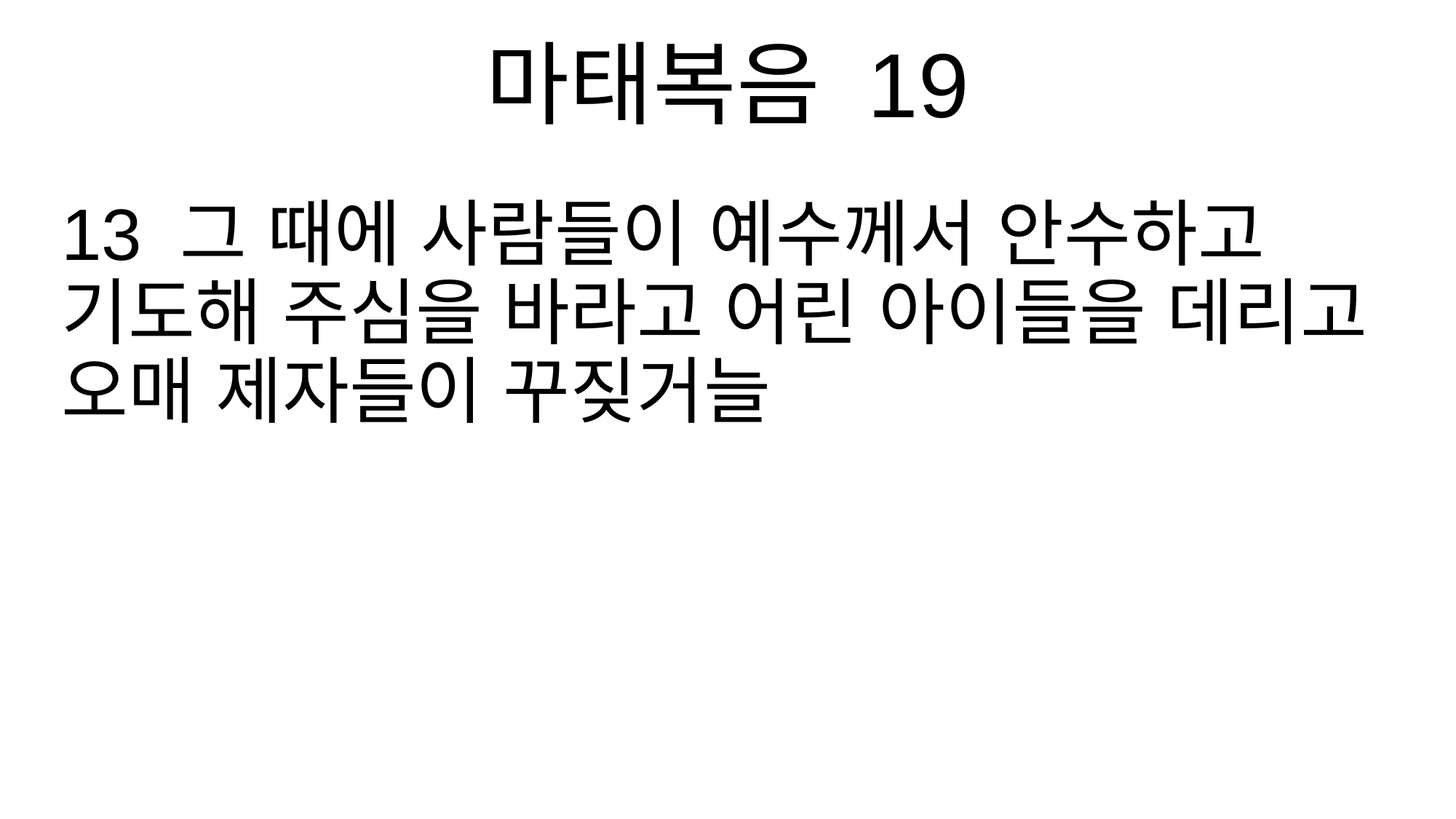

마태복음 19
13 그 때에 사람들이 예수께서 안수하고 기도해 주심을 바라고 어린 아이들을 데리고 오매 제자들이 꾸짖거늘